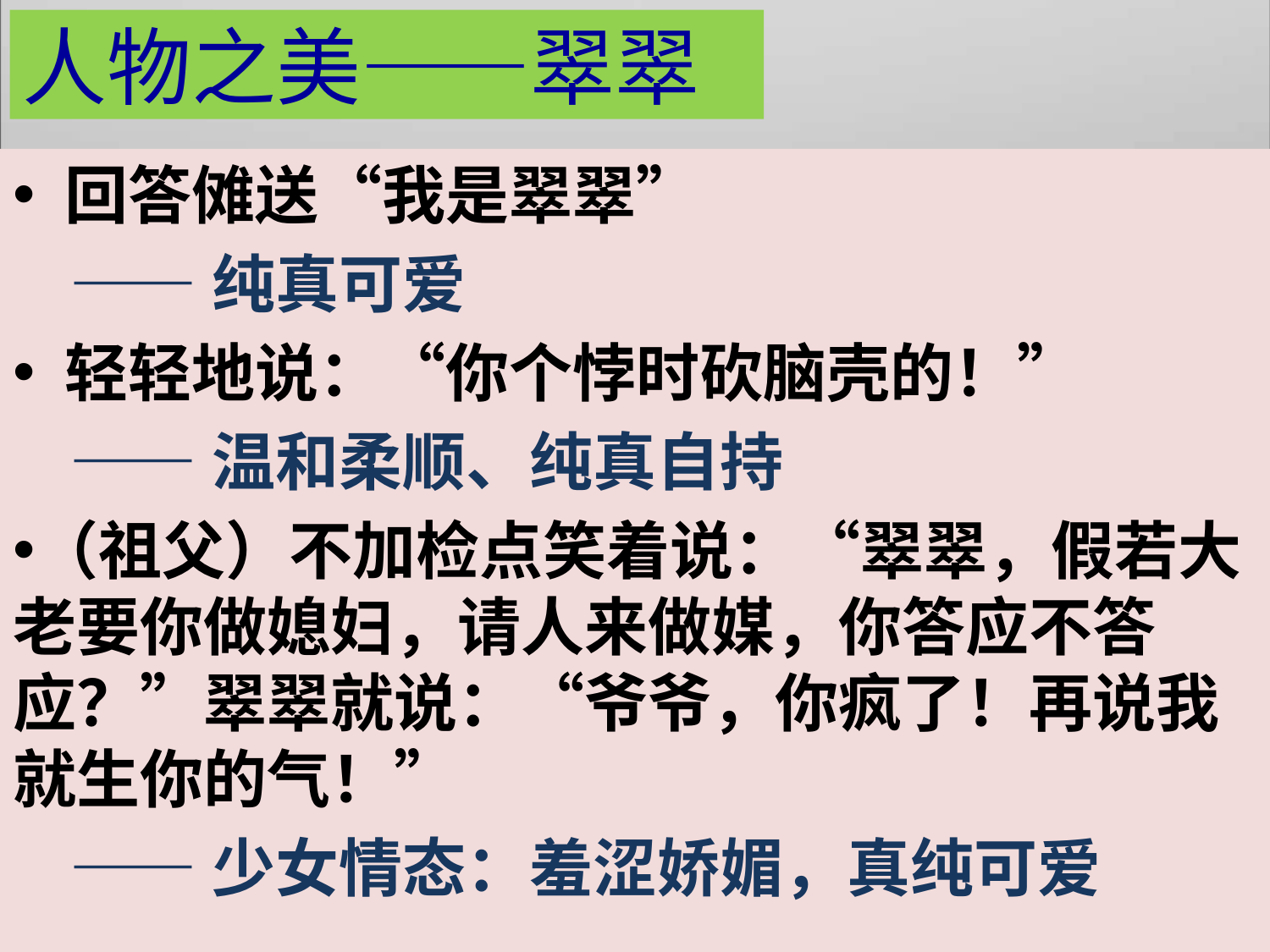

人物之美——翠翠
 回答傩送“我是翠翠”
    ——纯真可爱
 轻轻地说：“你个悖时砍脑壳的！”
    ——温和柔顺、纯真自持
（祖父）不加检点笑着说：“翠翠，假若大老要你做媳妇，请人来做媒，你答应不答应？”翠翠就说：“爷爷，你疯了！再说我就生你的气！”
    ——少女情态：羞涩娇媚，真纯可爱